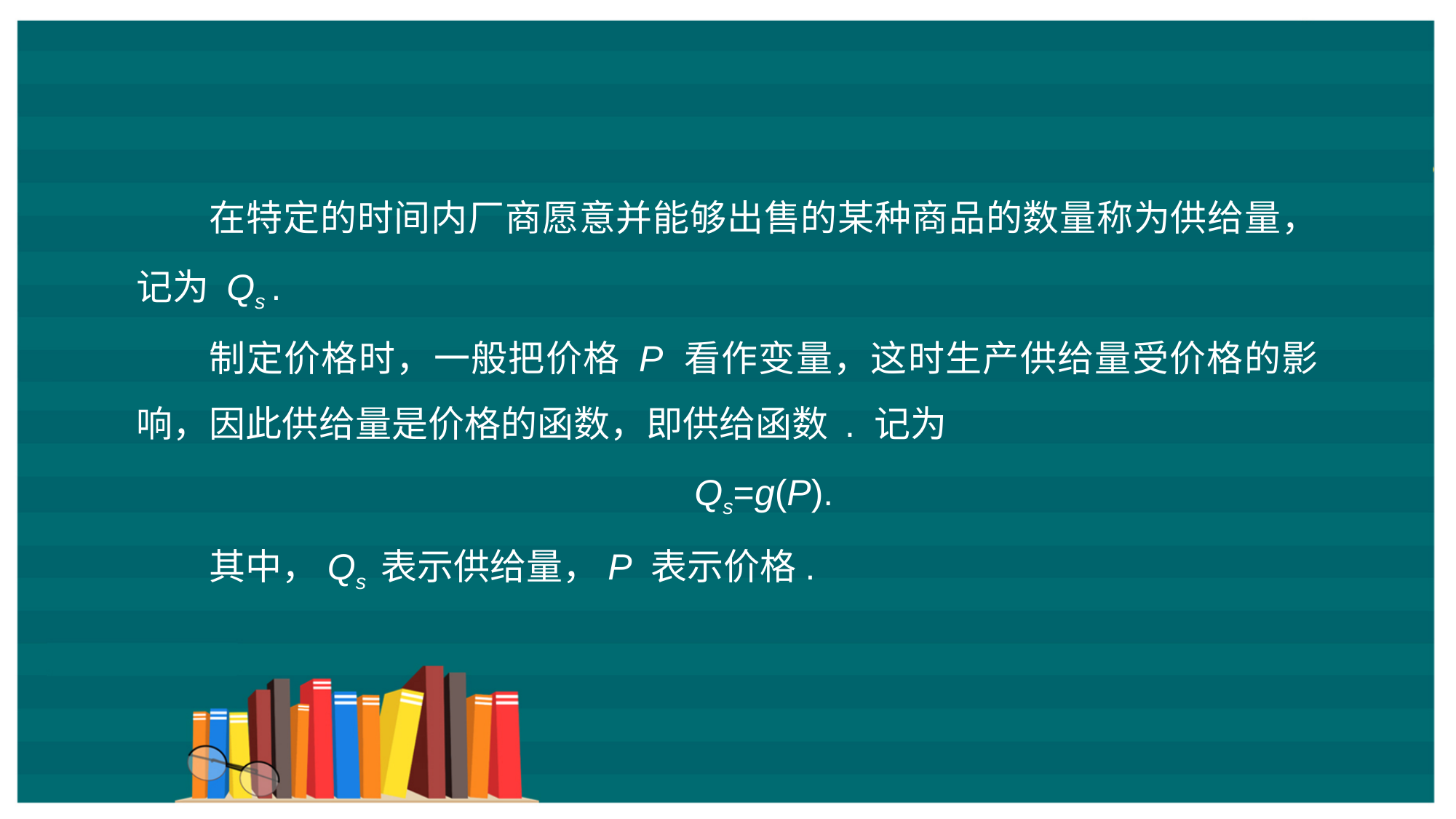

在特定的时间内厂商愿意并能够出售的某种商品的数量称为供给量，记为 Qs .
制定价格时，一般把价格 P 看作变量，这时生产供给量受价格的影响，因此供给量是价格的函数，即供给函数 . 记为
Qs=g(P).
其中，Qs 表示供给量，P 表示价格.